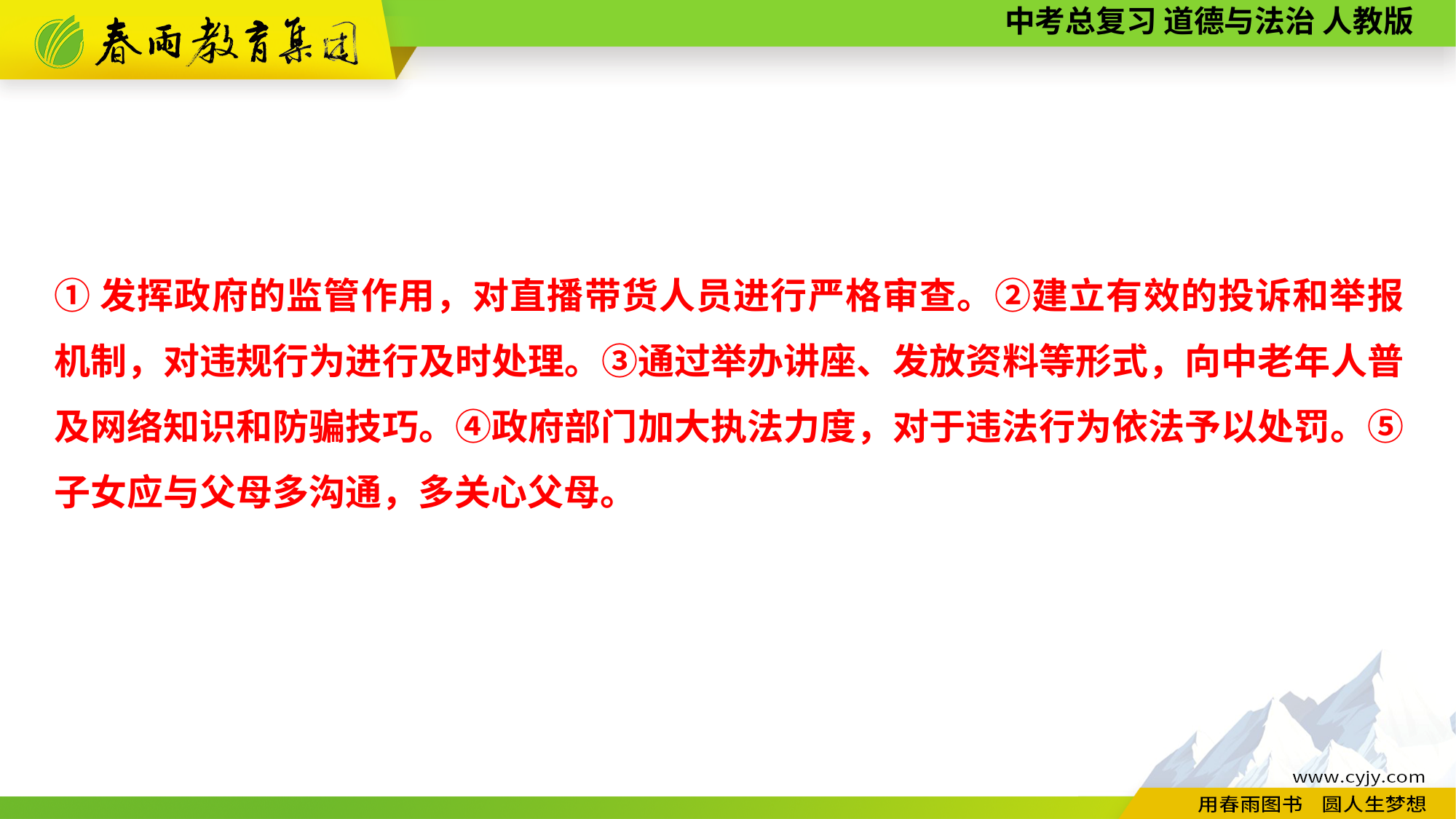

①发挥政府的监管作用，对直播带货人员进行严格审查。②建立有效的投诉和举报机制，对违规行为进行及时处理。③通过举办讲座、发放资料等形式，向中老年人普及网络知识和防骗技巧。④政府部门加大执法力度，对于违法行为依法予以处罚。⑤子女应与父母多沟通，多关心父母。